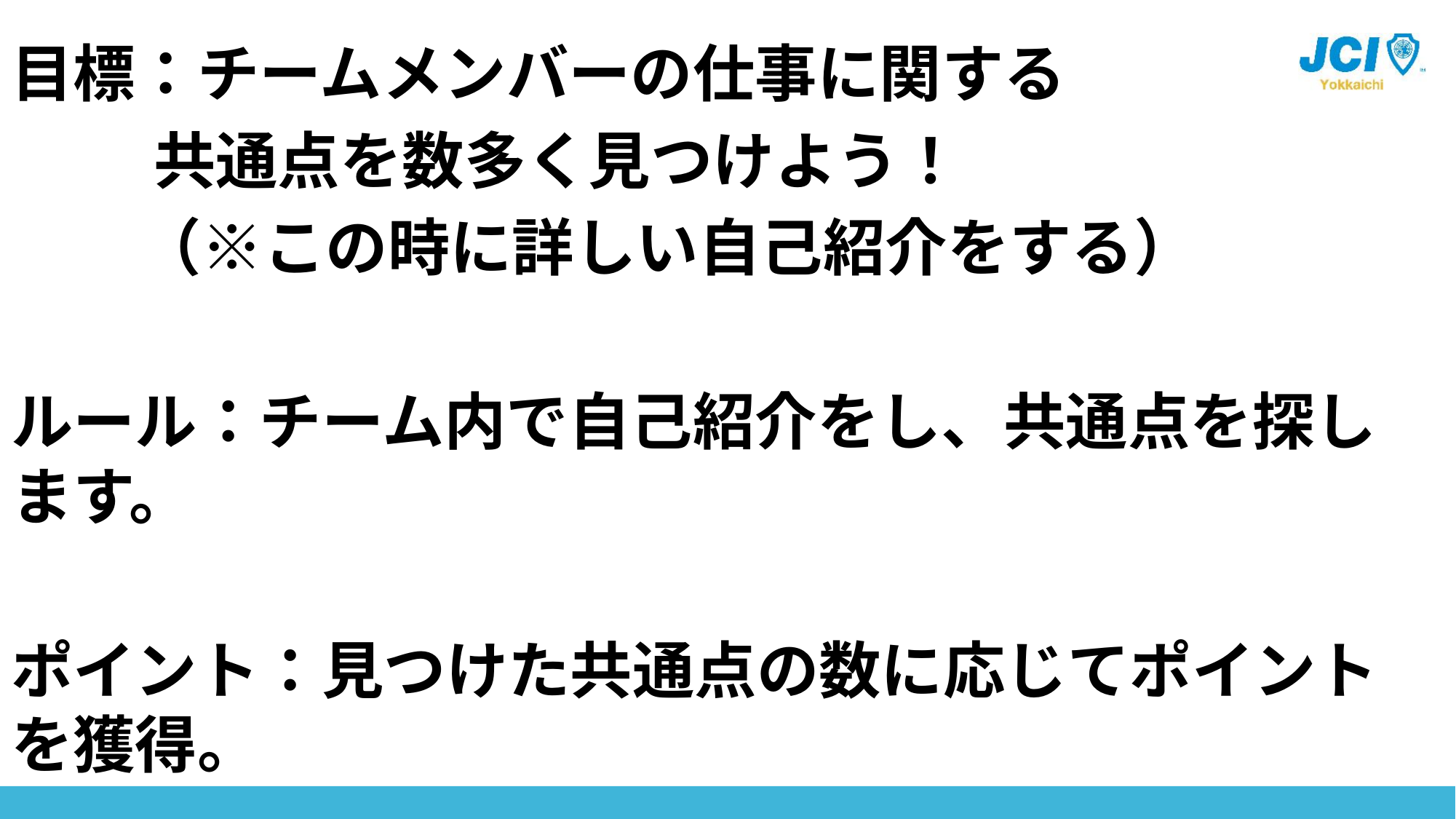

目標：チームメンバーの仕事に関する
         共通点を数多く見つけよう！
        （※この時に詳しい自己紹介をする）

ルール：チーム内で自己紹介をし、共通点を探します。

ポイント：見つけた共通点の数に応じてポイントを獲得。